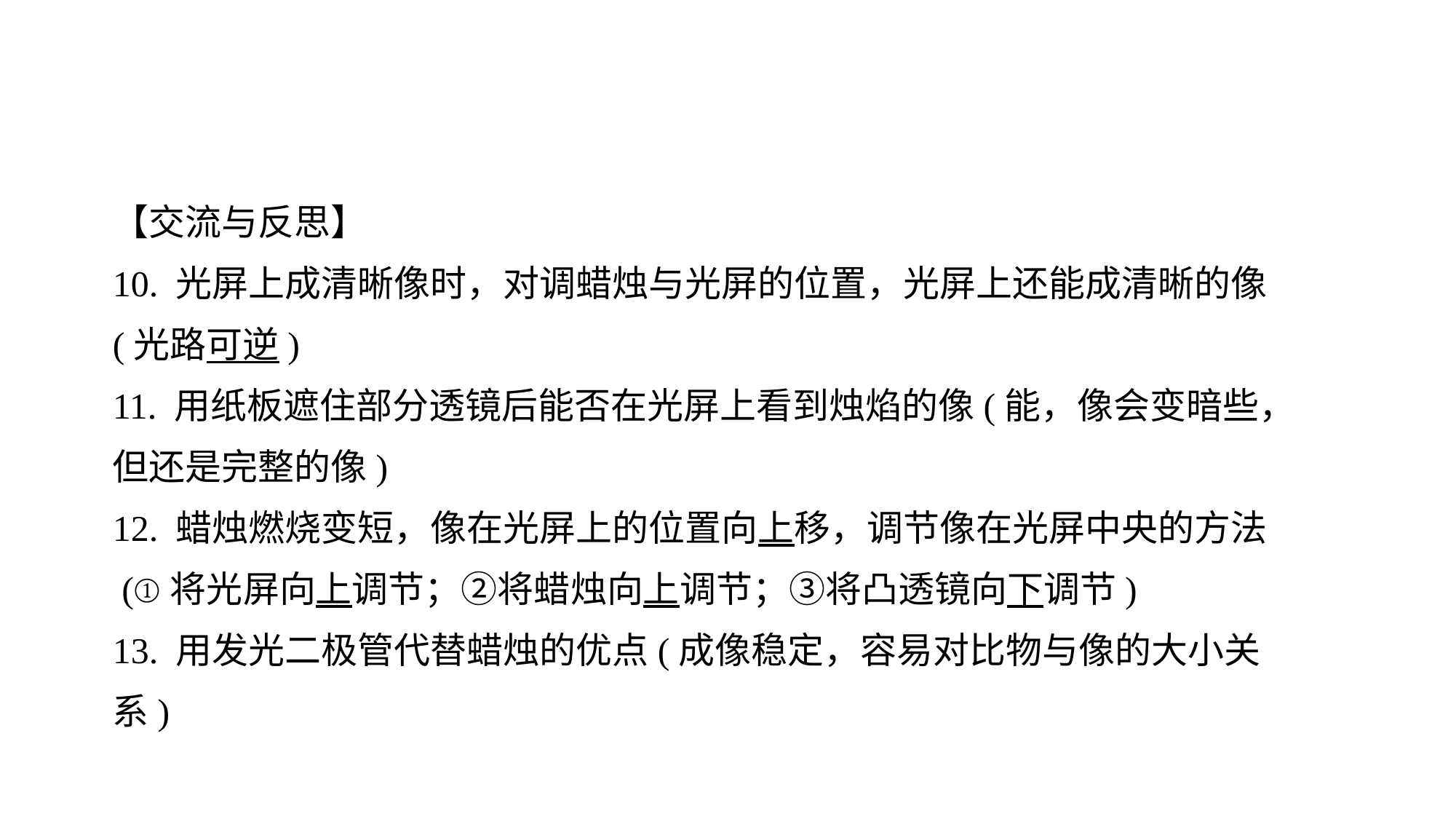

【交流与反思】
10. 光屏上成清晰像时，对调蜡烛与光屏的位置，光屏上还能成清晰的像(光路可逆)
11. 用纸板遮住部分透镜后能否在光屏上看到烛焰的像(能，像会变暗些，但还是完整的像)
12. 蜡烛燃烧变短，像在光屏上的位置向上移，调节像在光屏中央的方法
 (①将光屏向上调节；②将蜡烛向上调节；③将凸透镜向下调节)
13. 用发光二极管代替蜡烛的优点(成像稳定，容易对比物与像的大小关系)